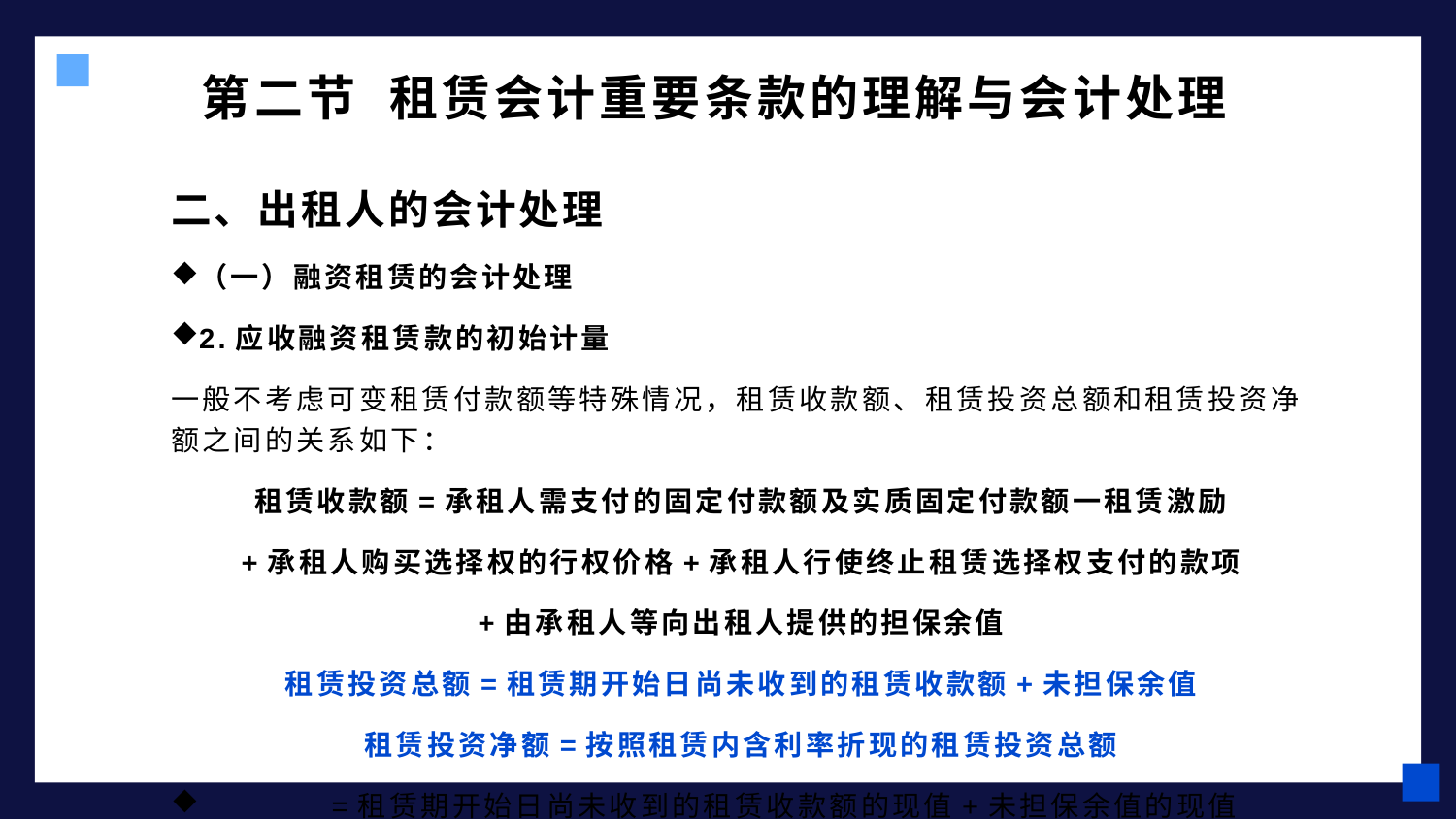

# 第二节  租赁会计重要条款的理解与会计处理
二、出租人的会计处理
（一）融资租赁的会计处理
2.应收融资租赁款的初始计量
一般不考虑可变租赁付款额等特殊情况，租赁收款额、租赁投资总额和租赁投资净额之间的关系如下：
租赁收款额=承租人需支付的固定付款额及实质固定付款额一租赁激励
+承租人购买选择权的行权价格+承租人行使终止租赁选择权支付的款项
+由承租人等向出租人提供的担保余值
租赁投资总额=租赁期开始日尚未收到的租赁收款额+未担保余值
租赁投资净额=按照租赁内含利率折现的租赁投资总额
            =租赁期开始日尚未收到的租赁收款额的现值+未担保余值的现值